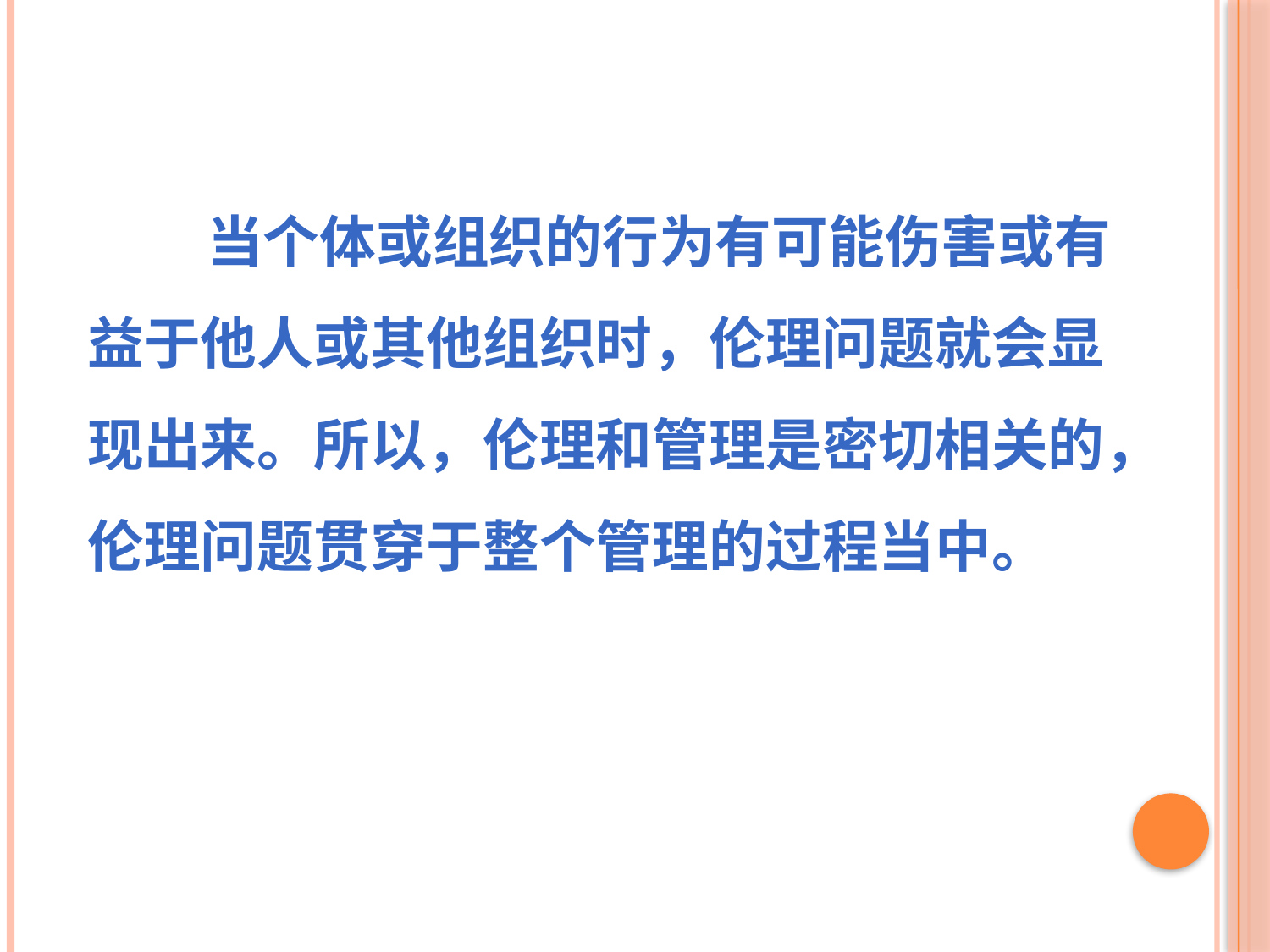

当个体或组织的行为有可能伤害或有益于他人或其他组织时，伦理问题就会显现出来。所以，伦理和管理是密切相关的，伦理问题贯穿于整个管理的过程当中。